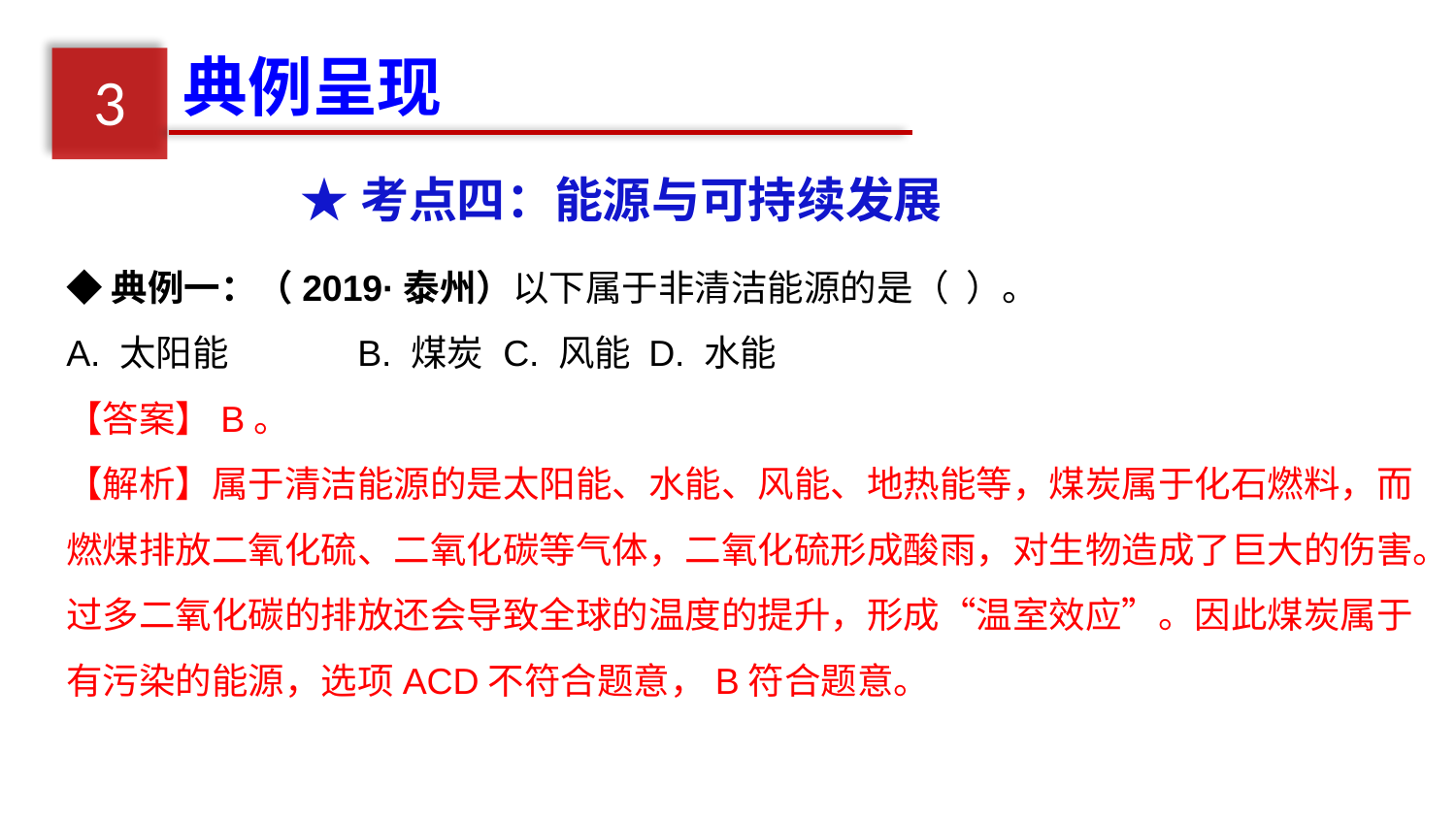

典例呈现

3
★考点四：能源与可持续发展
◆典例一：（2019·泰州）以下属于非清洁能源的是（  ）。
A. 太阳能	B. 煤炭	C. 风能	D. 水能
【答案】B。
【解析】属于清洁能源的是太阳能、水能、风能、地热能等，煤炭属于化石燃料，而燃煤排放二氧化硫、二氧化碳等气体，二氧化硫形成酸雨，对生物造成了巨大的伤害。过多二氧化碳的排放还会导致全球的温度的提升，形成“温室效应”。因此煤炭属于有污染的能源，选项ACD不符合题意，B符合题意。